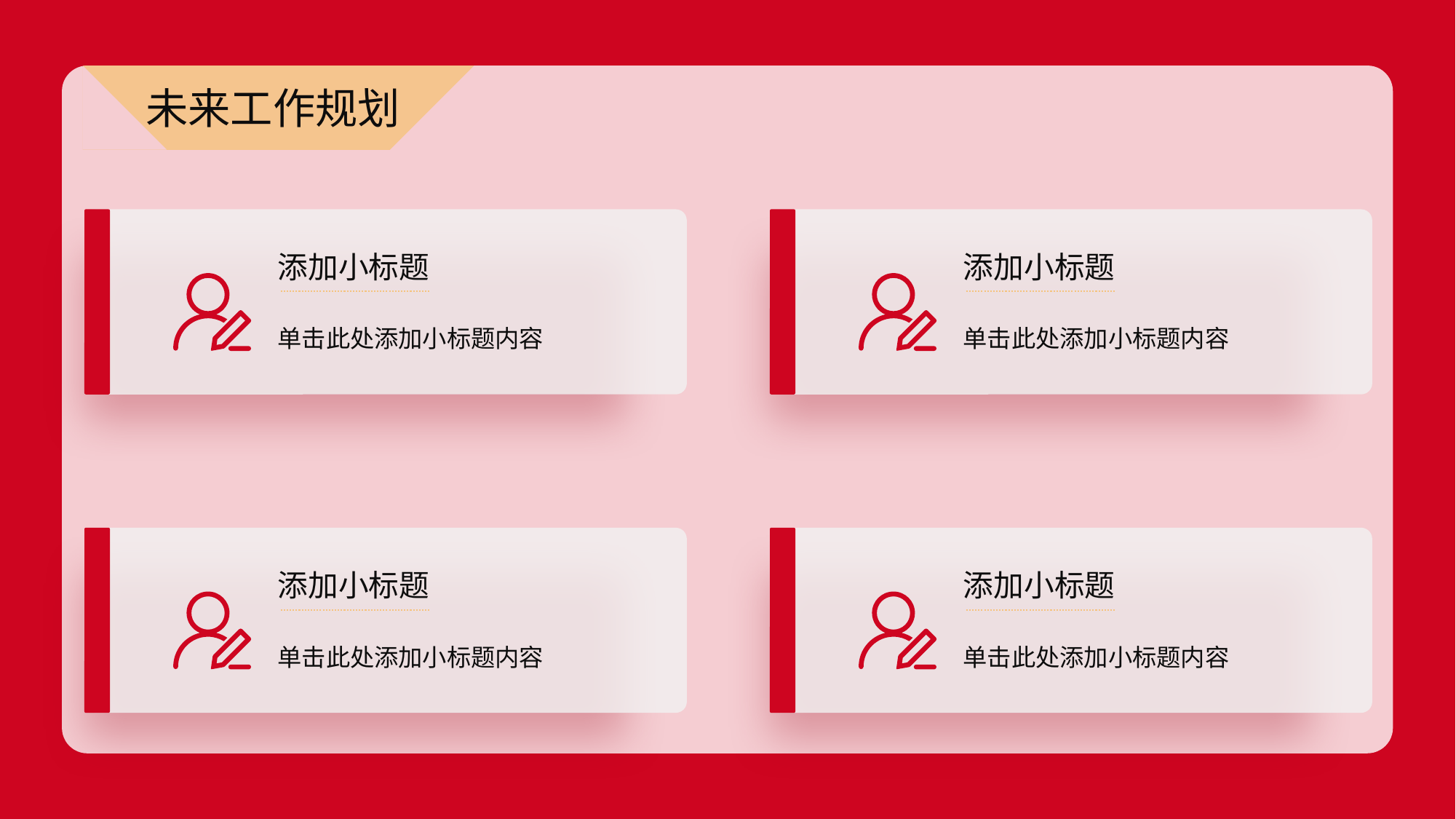

未来工作规划

添加小标题

单击此处添加小标题内容

添加小标题

单击此处添加小标题内容

添加小标题

单击此处添加小标题内容

添加小标题

单击此处添加小标题内容